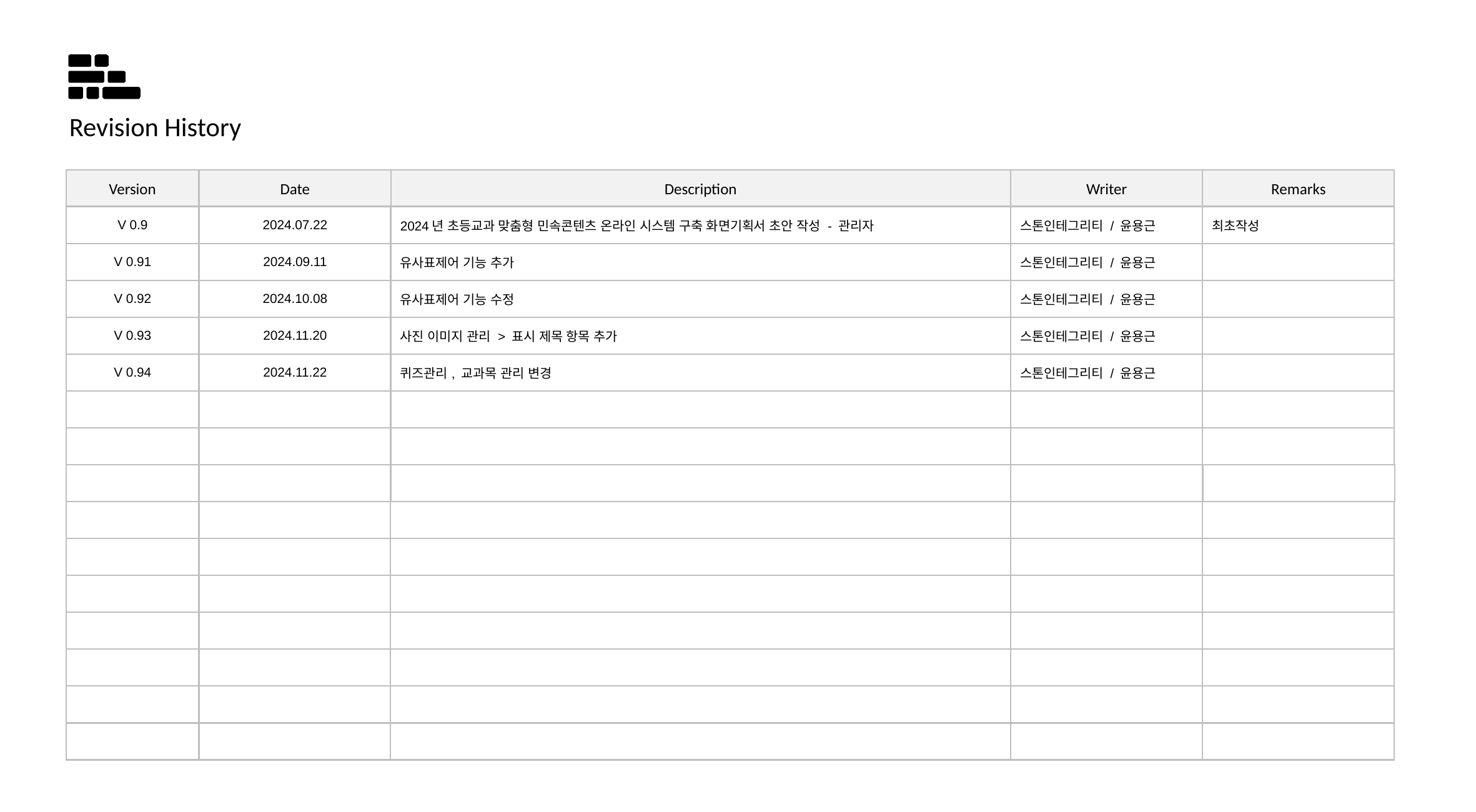

| V 0.9 | 2024.07.22 | 2024년 초등교과 맞춤형 민속콘텐츠 온라인 시스템 구축 화면기획서 초안 작성 - 관리자 | 스톤인테그리티 / 윤용근 | 최초작성 |
| --- | --- | --- | --- | --- |
| V 0.91 | 2024.09.11 | 유사표제어 기능 추가 | 스톤인테그리티 / 윤용근 |  |
| V 0.92 | 2024.10.08 | 유사표제어 기능 수정 | 스톤인테그리티 / 윤용근 |  |
| V 0.93 | 2024.11.20 | 사진 이미지 관리 > 표시 제목 항목 추가 | 스톤인테그리티 / 윤용근 |  |
| V 0.94 | 2024.11.22 | 퀴즈관리, 교과목 관리 변경 | 스톤인테그리티 / 윤용근 |  |
|  |  |  |  |  |
|  |  |  |  |  |
|  |  |  |  |  |
|  |  |  |  |  |
|  |  |  |  |  |
|  |  |  |  |  |
|  |  |  |  |  |
|  |  |  |  |  |
|  |  |  |  |  |
|  |  |  |  |  |